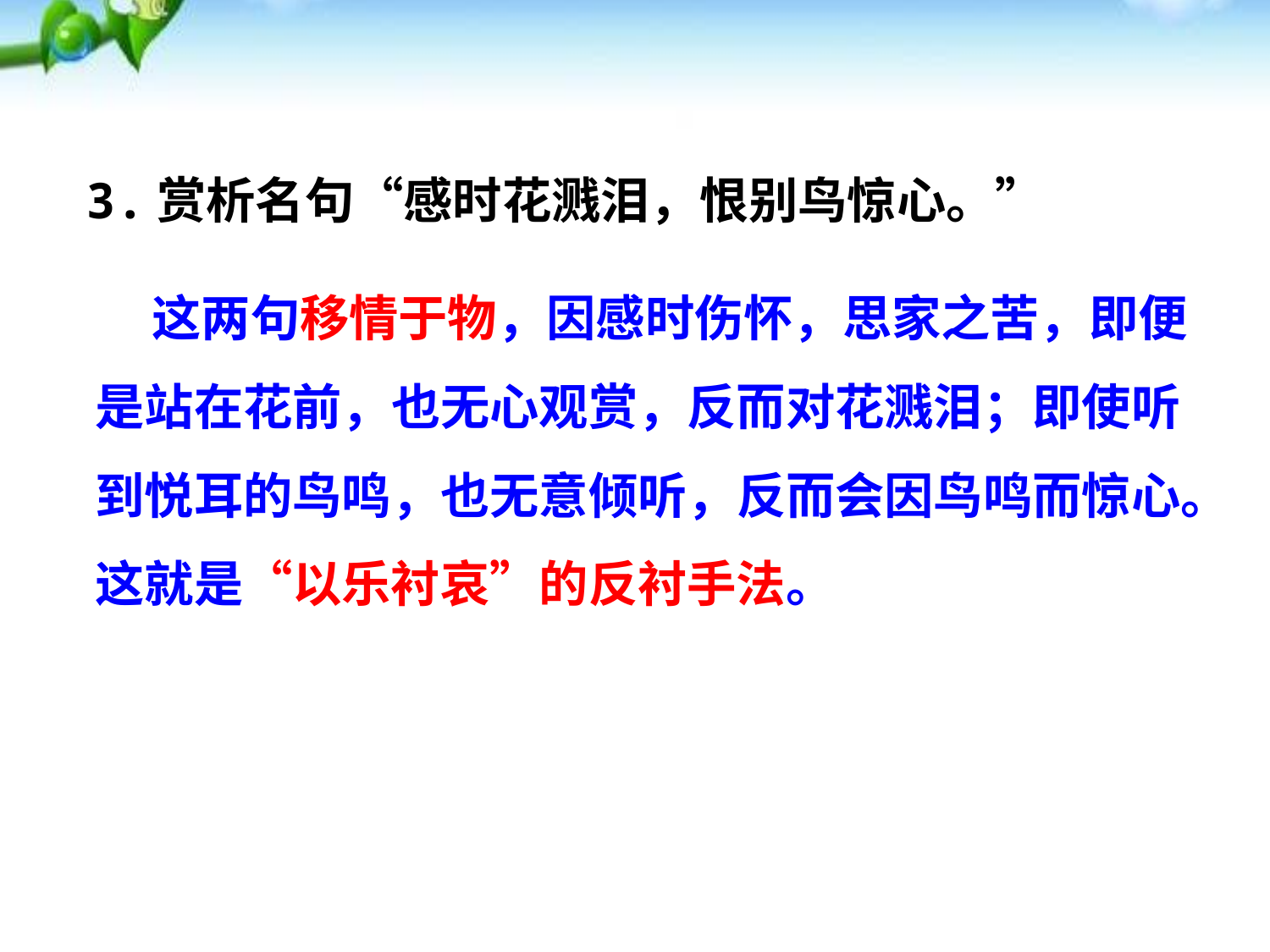

3.赏析名句“感时花溅泪，恨别鸟惊心。”
    这两句移情于物，因感时伤怀，思家之苦，即便是站在花前，也无心观赏，反而对花溅泪；即使听到悦耳的鸟鸣，也无意倾听，反而会因鸟鸣而惊心。这就是“以乐衬哀”的反衬手法。